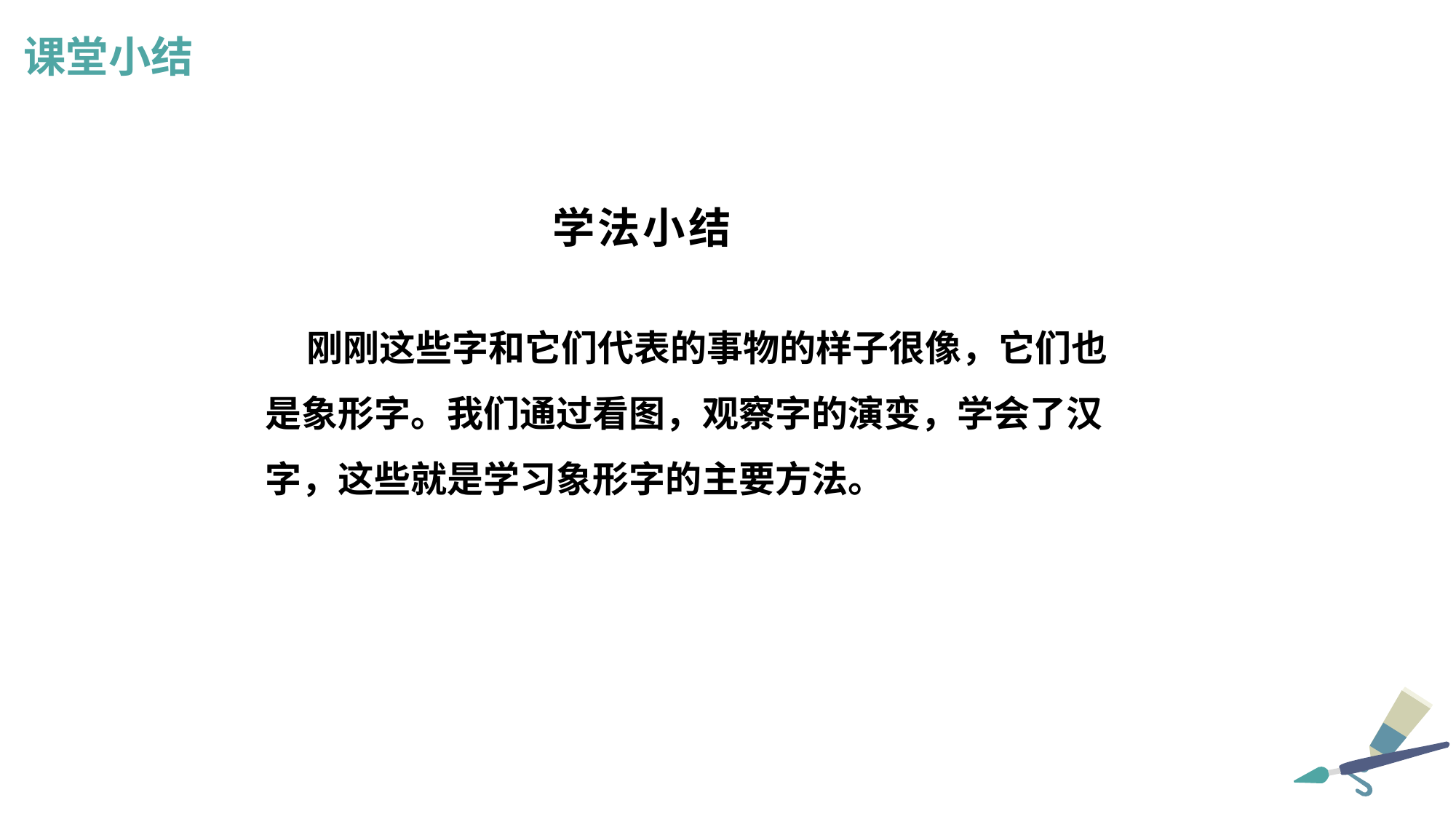

课堂小结
学法小结
    刚刚这些字和它们代表的事物的样子很像，它们也是象形字。我们通过看图，观察字的演变，学会了汉字，这些就是学习象形字的主要方法。